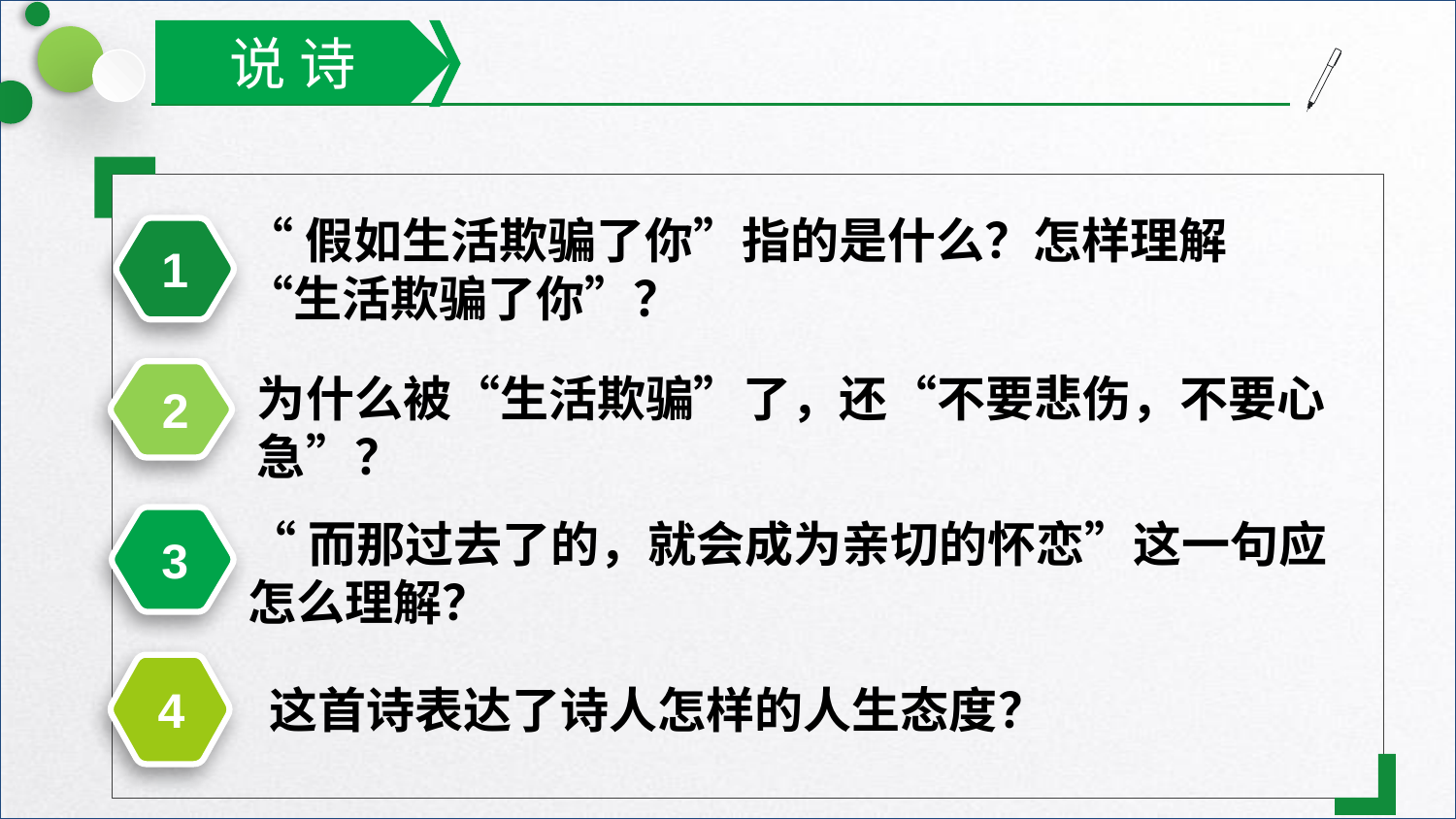

说 诗

“假如生活欺骗了你”指的是什么？怎样理解“生活欺骗了你”？

1

为什么被“生活欺骗”了，还“不要悲伤，不要心急”？
2

“而那过去了的，就会成为亲切的怀恋”这一句应怎么理解？
3

这首诗表达了诗人怎样的人生态度？
4